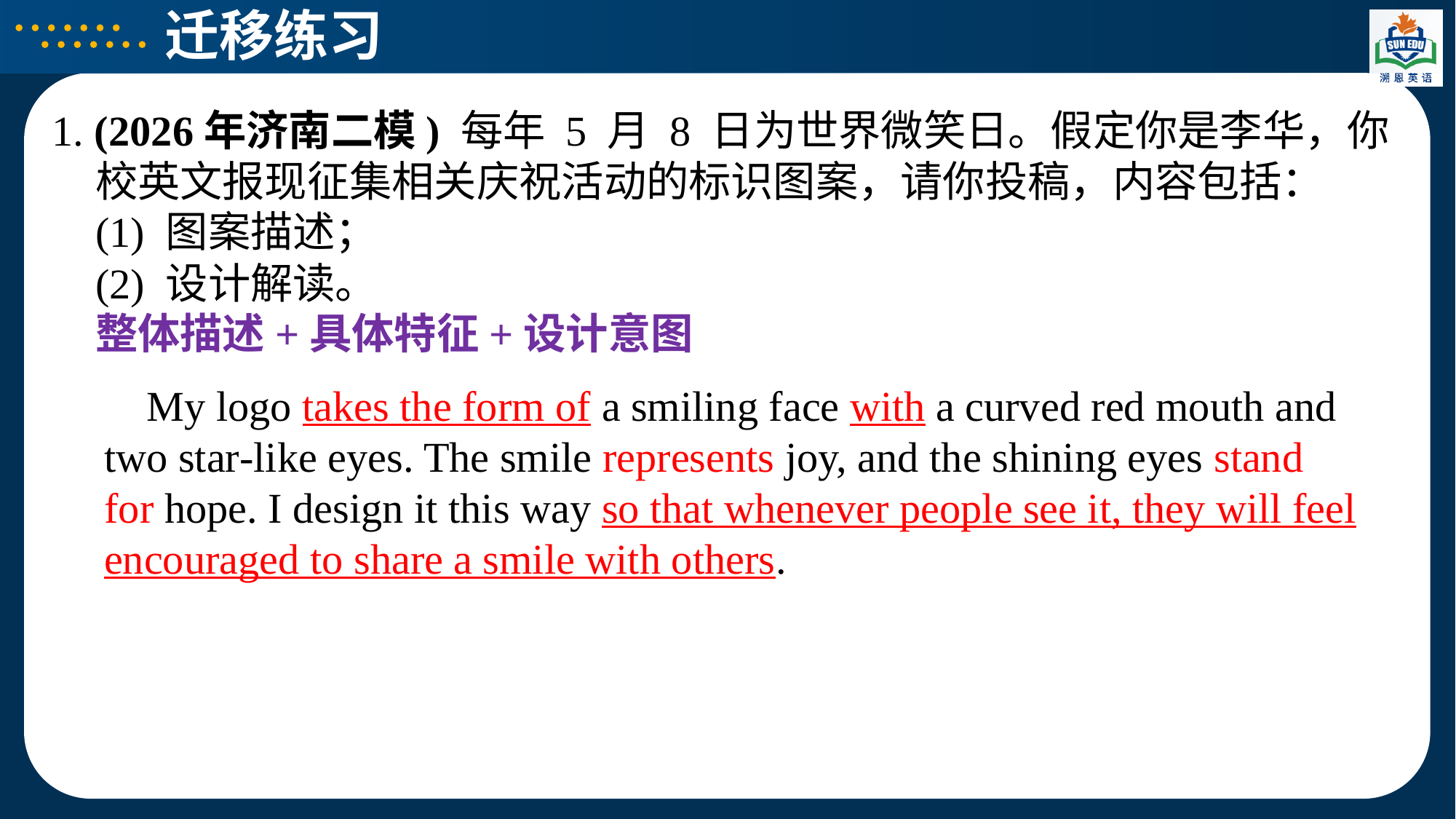

迁移练习

1. (2026年济南二模) 每年 5 月 8 日为世界微笑日。假定你是李华，你校英文报现征集相关庆祝活动的标识图案，请你投稿，内容包括：
(1) 图案描述；
(2) 设计解读。
整体描述+具体特征+设计意图
My logo takes the form of a smiling face with a curved red mouth and two star‑like eyes. The smile represents joy, and the shining eyes stand for hope. I design it this way so that whenever people see it, they will feel encouraged to share a smile with others.